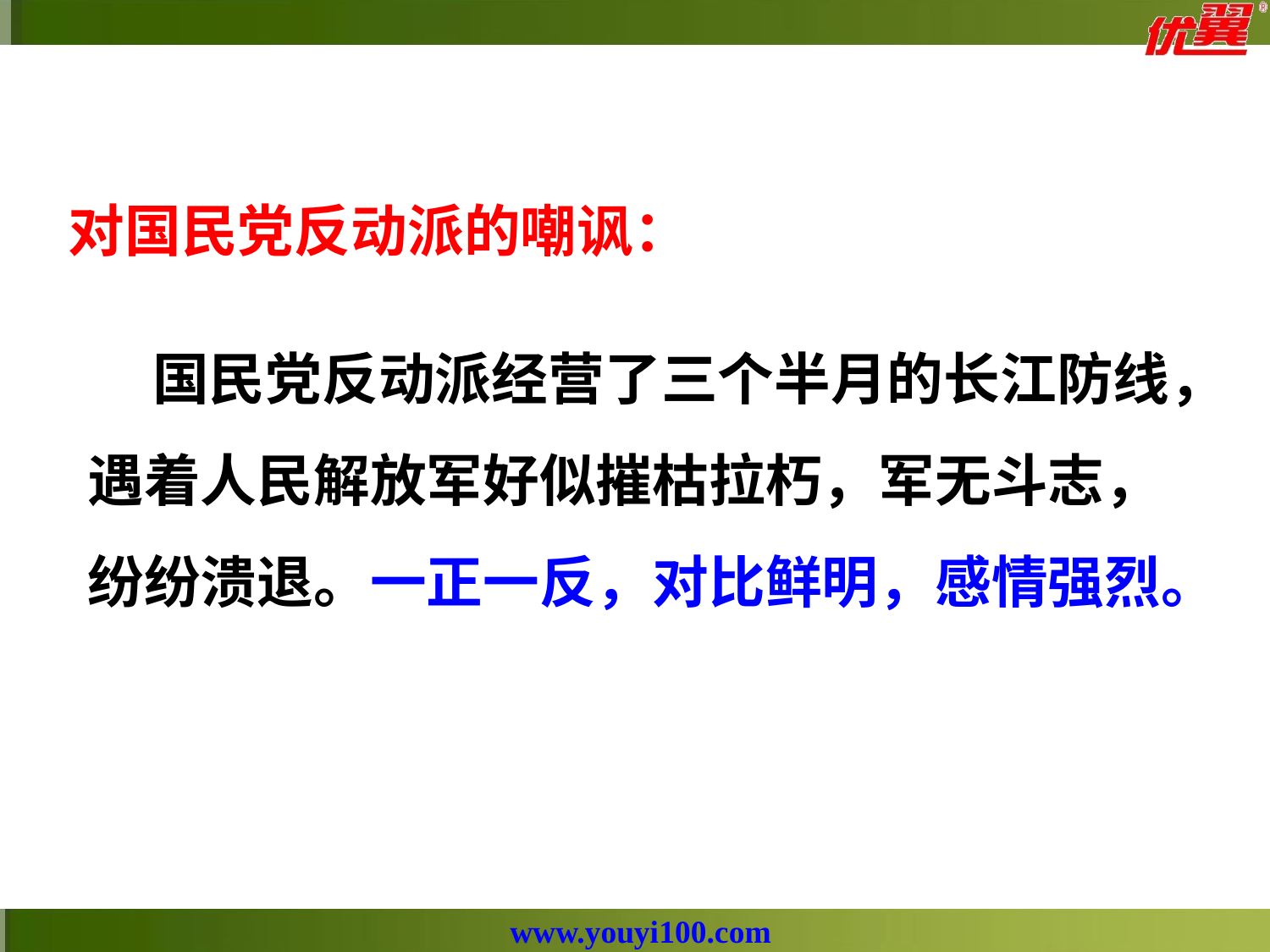

对国民党反动派的嘲讽：
    国民党反动派经营了三个半月的长江防线，遇着人民解放军好似摧枯拉朽，军无斗志，纷纷溃退。一正一反，对比鲜明，感情强烈。